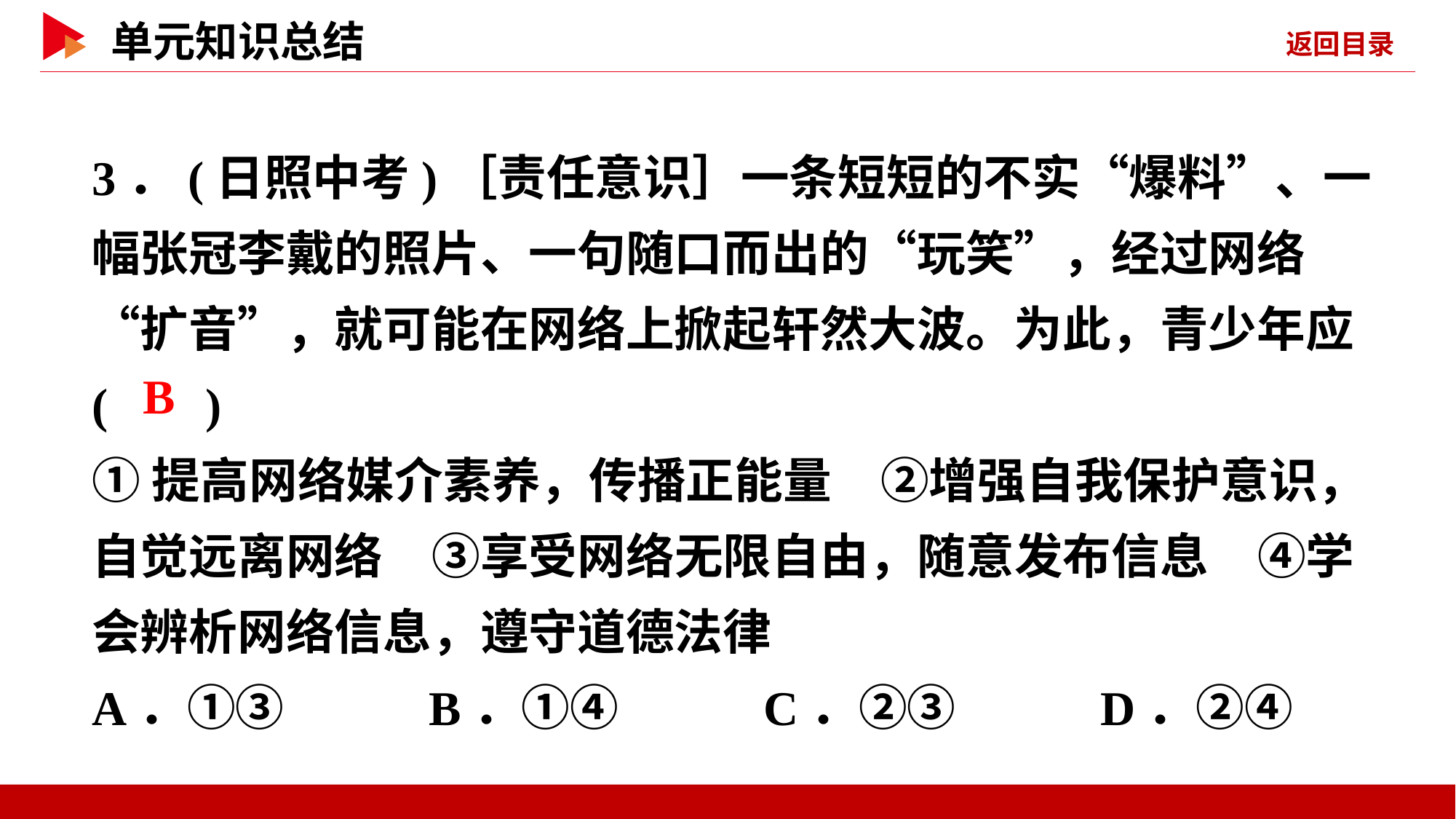

3．(日照中考)［责任意识］一条短短的不实“爆料”、一幅张冠李戴的照片、一句随口而出的“玩笑”，经过网络“扩音”，就可能在网络上掀起轩然大波。为此，青少年应
(        )
①提高网络媒介素养，传播正能量　②增强自我保护意识，自觉远离网络　③享受网络无限自由，随意发布信息　④学会辨析网络信息，遵守道德法律
A．①③            B．①④            C．②③            D．②④
   B